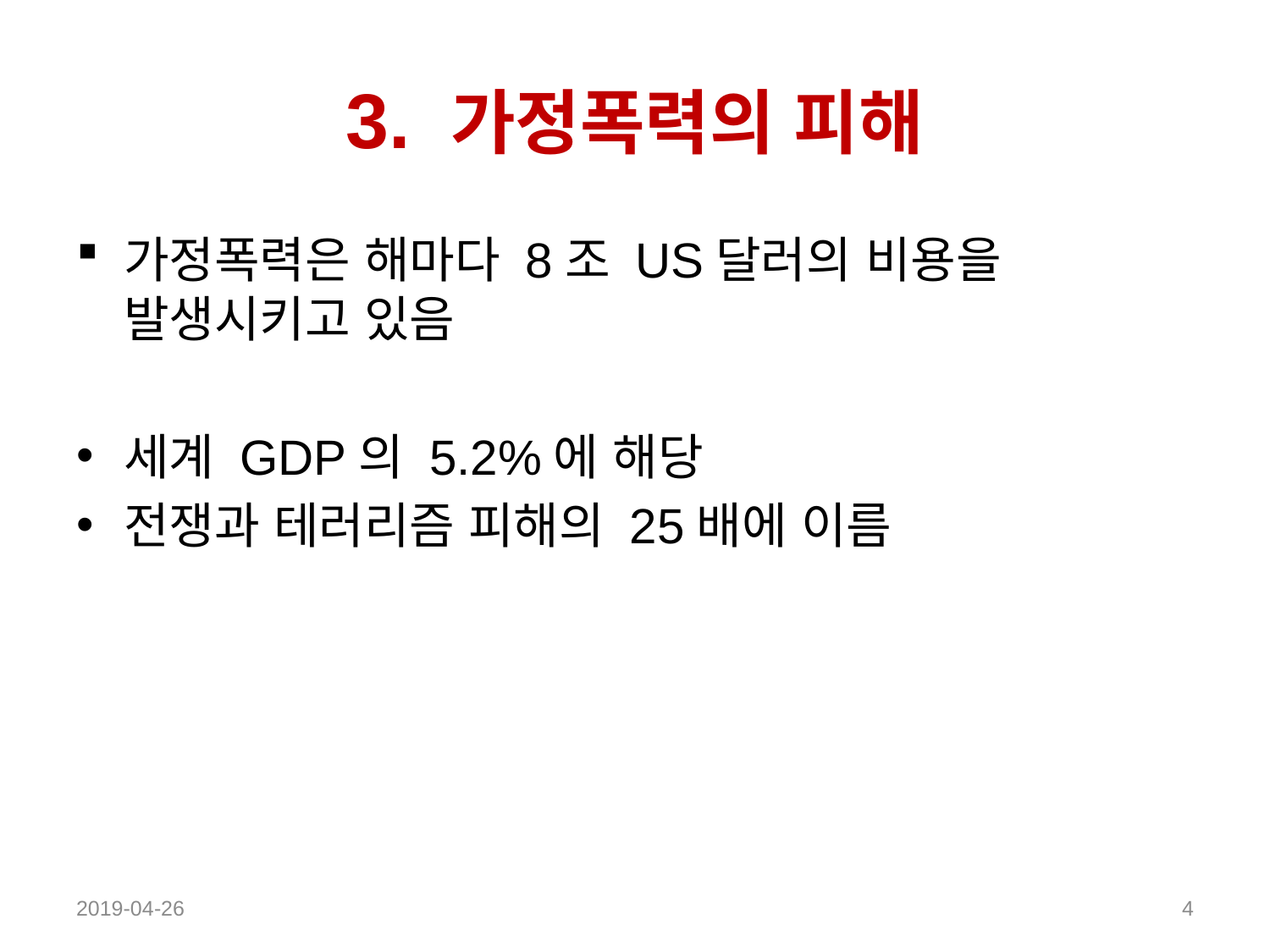

# 3. 가정폭력의 피해
가정폭력은 해마다 8조 US달러의 비용을 발생시키고 있음

세계 GDP의 5.2%에 해당
전쟁과 테러리즘 피해의 25배에 이름
2019-04-26
4